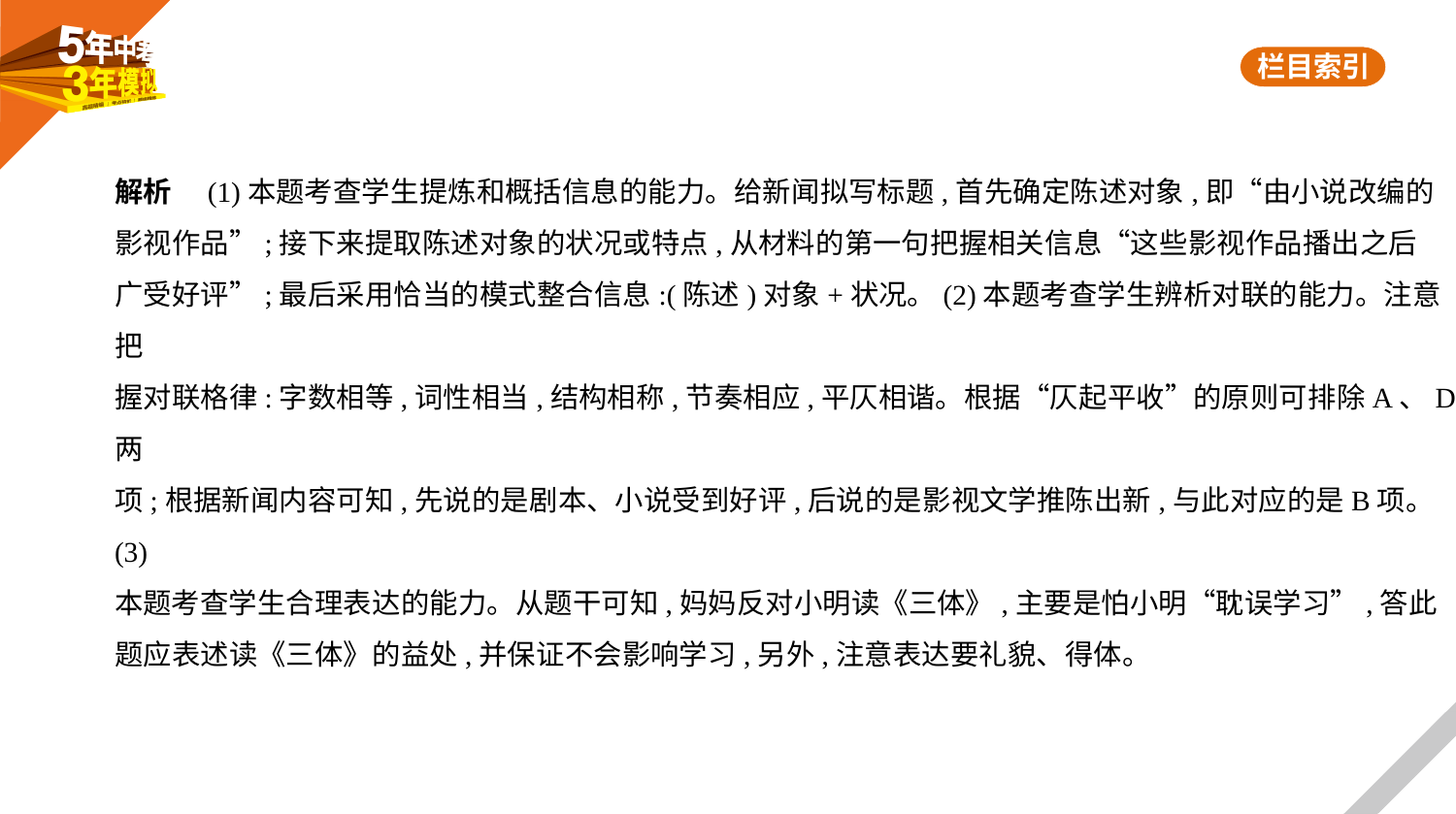

解析　(1)本题考查学生提炼和概括信息的能力。给新闻拟写标题,首先确定陈述对象,即“由小说改编的
影视作品”;接下来提取陈述对象的状况或特点,从材料的第一句把握相关信息“这些影视作品播出之后
广受好评”;最后采用恰当的模式整合信息:(陈述)对象+状况。(2)本题考查学生辨析对联的能力。注意把
握对联格律:字数相等,词性相当,结构相称,节奏相应,平仄相谐。根据“仄起平收”的原则可排除A、D两
项;根据新闻内容可知,先说的是剧本、小说受到好评,后说的是影视文学推陈出新,与此对应的是B项。(3)
本题考查学生合理表达的能力。从题干可知,妈妈反对小明读《三体》,主要是怕小明“耽误学习”,答此
题应表述读《三体》的益处,并保证不会影响学习,另外,注意表达要礼貌、得体。